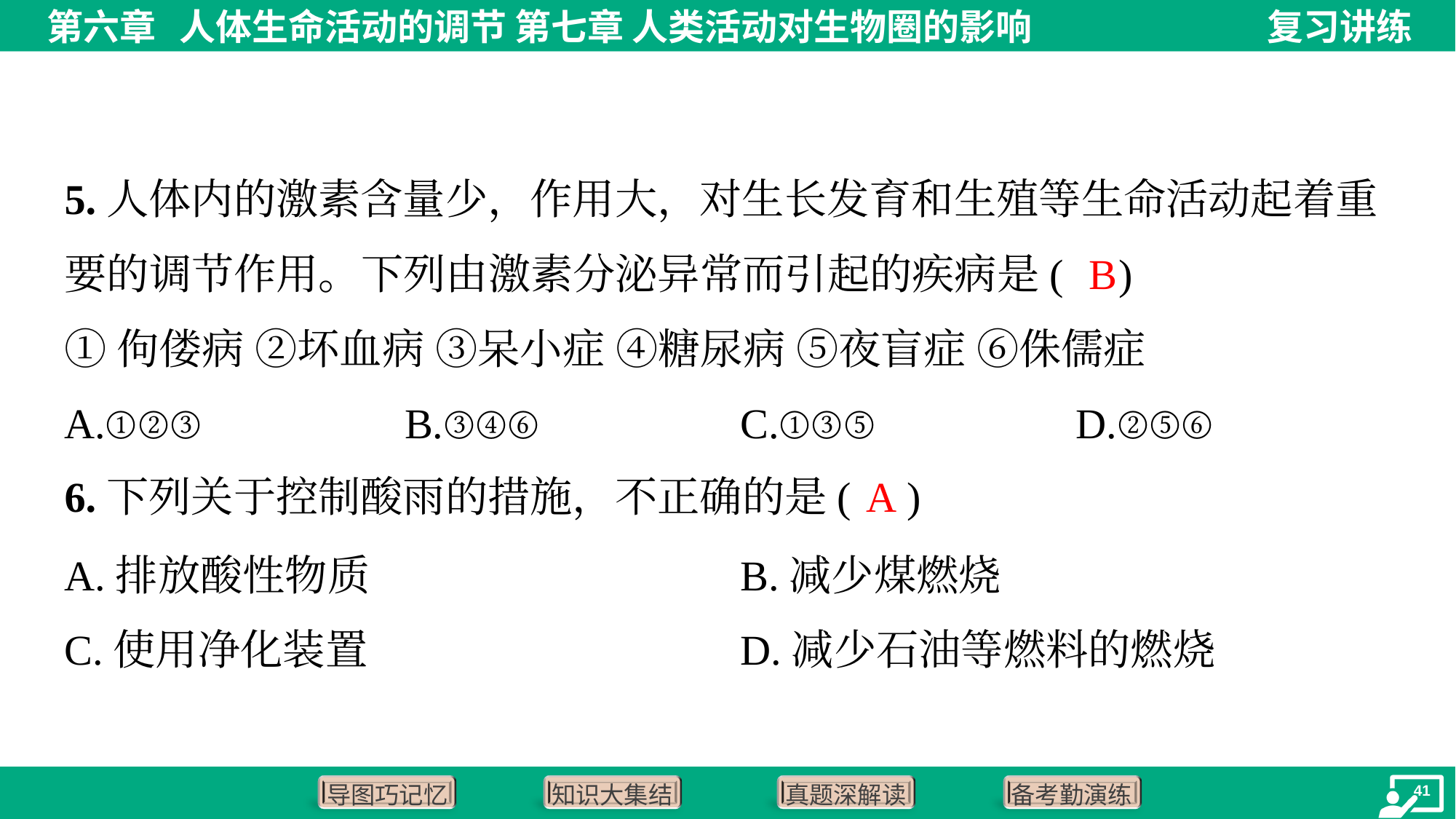

5.人体内的激素含量少，作用大，对生长发育和生殖等生命活动起着重
要的调节作用。下列由激素分泌异常而引起的疾病是(     )
B
①佝偻病 ②坏血病 ③呆小症 ④糖尿病 ⑤夜盲症 ⑥侏儒症
A.①②③	B.③④⑥	C.①③⑤	D.②⑤⑥
A
6.下列关于控制酸雨的措施，不正确的是(     )
A.排放酸性物质	B.减少煤燃烧
C.使用净化装置	D.减少石油等燃料的燃烧